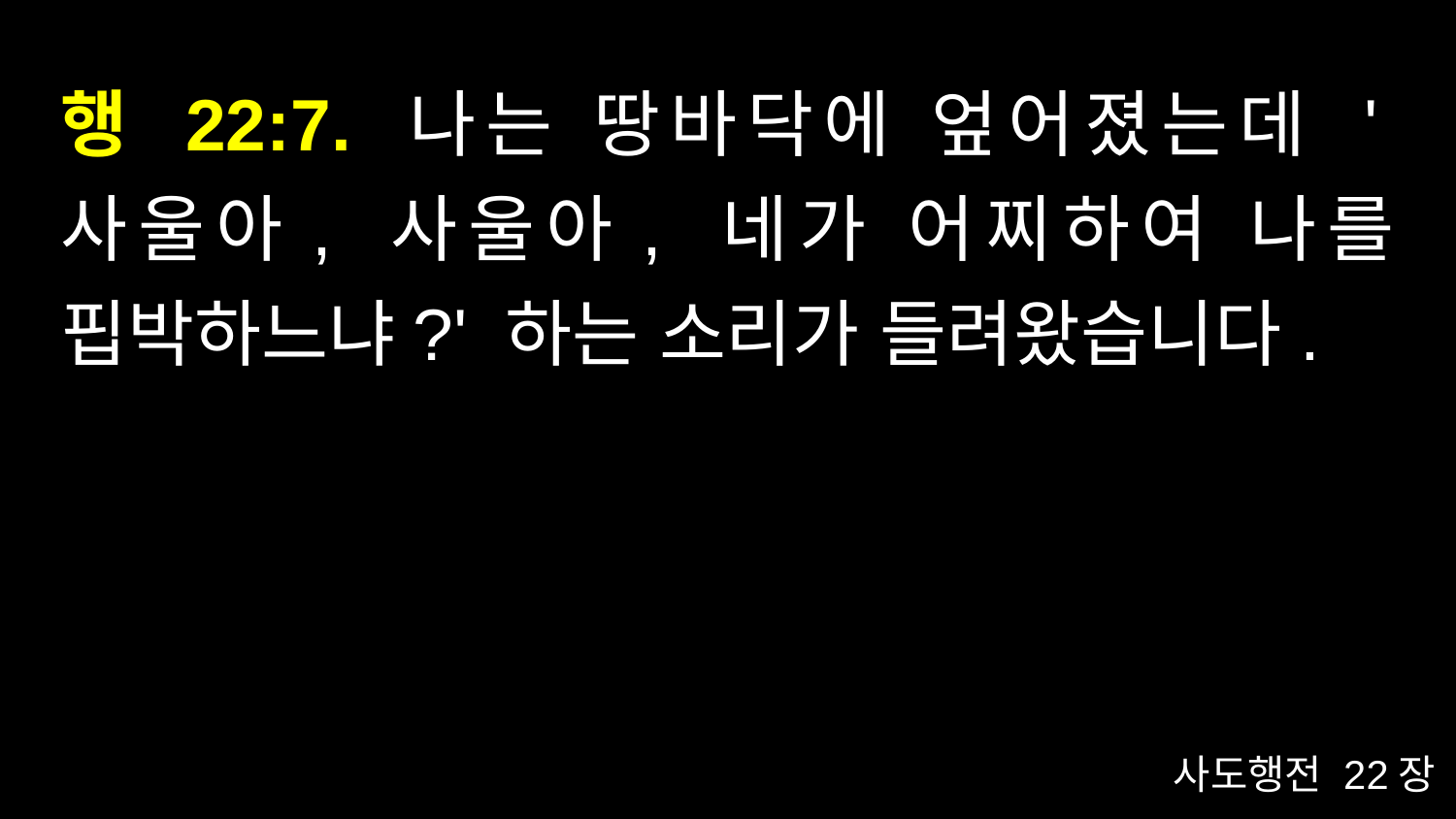

# 행 22:7. 나는 땅바닥에 엎어졌는데 '사울아, 사울아, 네가 어찌하여 나를 핍박하느냐?' 하는 소리가 들려왔습니다.
사도행전 22장